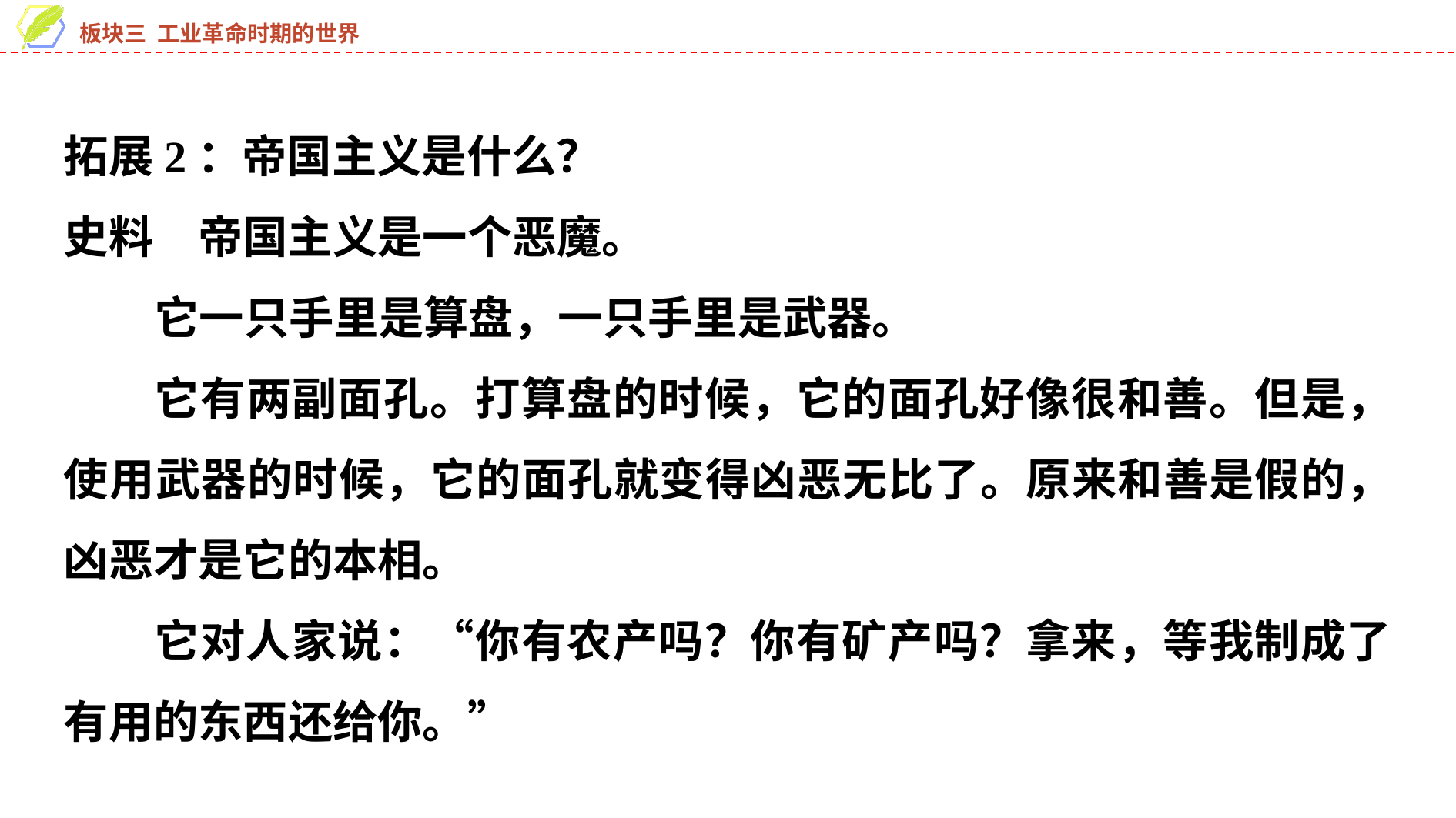

拓展2：帝国主义是什么？
史料　帝国主义是一个恶魔。
它一只手里是算盘，一只手里是武器。
它有两副面孔。打算盘的时候，它的面孔好像很和善。但是，使用武器的时候，它的面孔就变得凶恶无比了。原来和善是假的，凶恶才是它的本相。
它对人家说：“你有农产吗？你有矿产吗？拿来，等我制成了有用的东西还给你。”